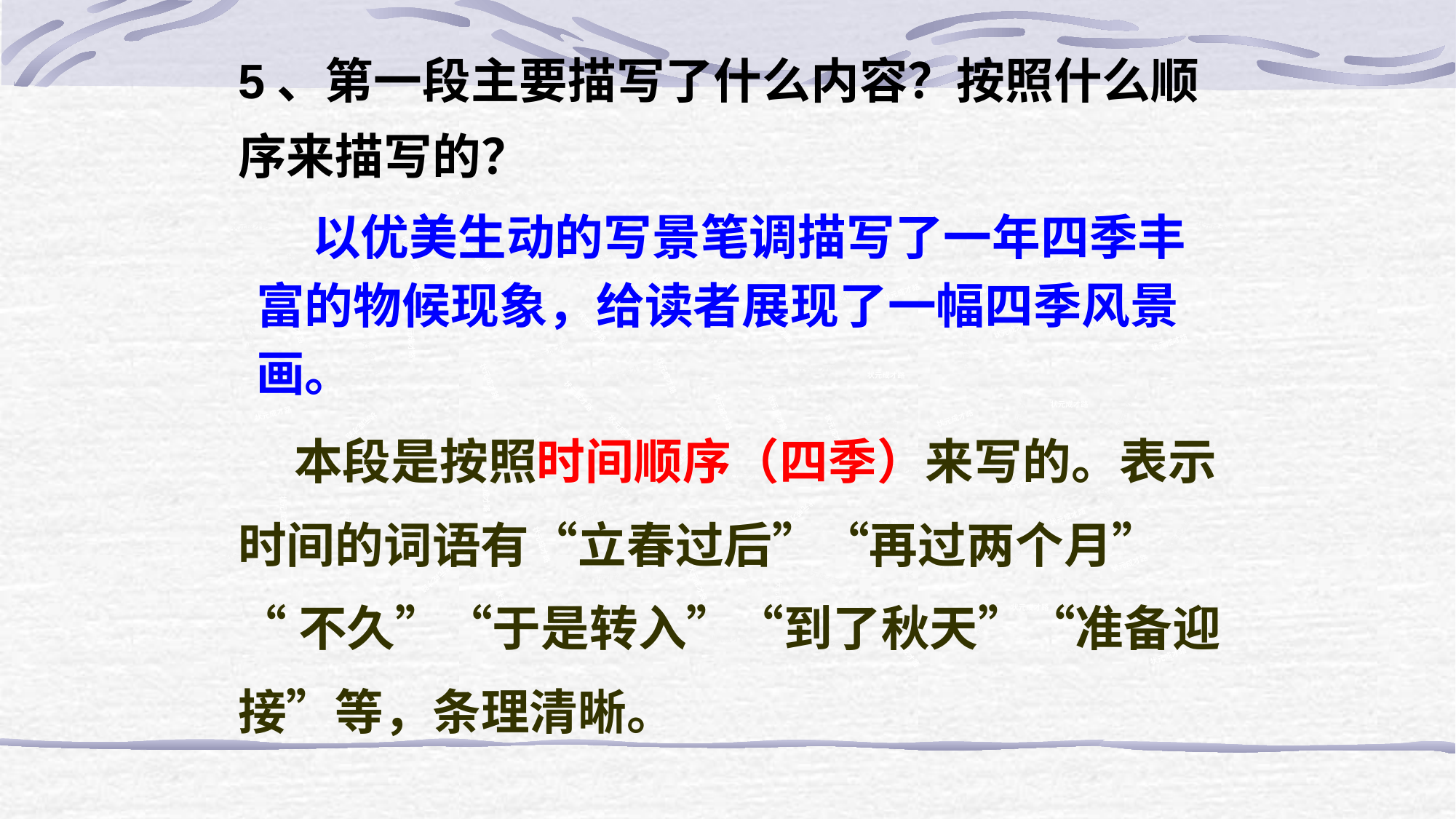

5、第一段主要描写了什么内容？按照什么顺序来描写的？
状元成才路
    以优美生动的写景笔调描写了一年四季丰富的物候现象，给读者展现了一幅四季风景画。
状元成才路
状元成才路
状元成才路
状元成才路
状元成才路
状元成才路
状元成才路
状元成才路
状元成才路
状元成才路
状元成才路
状元成才路
状元成才路
状元成才路
状元成才路
状元成才路
状元成才路
状元成才路
状元成才路
状元成才路
状元成才路
状元成才路
状元成才路
状元成才路
状元成才路
状元成才路
状元成才路
状元成才路
状元成才路
状元成才路
状元成才路
状元成才路
状元成才路
状元成才路
状元成才路
状元成才路
状元成才路
状元成才路
状元成才路
状元成才路
状元成才路
状元成才路
    本段是按照时间顺序（四季）来写的。表示时间的词语有“立春过后”“再过两个月”
“不久”“于是转入”“到了秋天”“准备迎接”等，条理清晰。
状元成才路
状元成才路
状元成才路
状元成才路
状元成才路
状元成才路
状元成才路
状元成才路
状元成才路
状元成才路
状元成才路
状元成才路
状元成才路
状元成才路
状元成才路
状元成才路
状元成才路
状元成才路
状元成才路
状元成才路
状元成才路
状元成才路
状元成才路
状元成才路
状元成才路
状元成才路
状元成才路
状元成才路
状元成才路
状元成才路
状元成才路
状元成才路
状元成才路
状元成才路
状元成才路
状元成才路
状元成才路
状元成才路
状元成才路
状元成才路
状元成才路
状元成才路
状元成才路
状元成才路
状元成才路
状元成才路
状元成才路
状元成才路
状元成才路
状元成才路
状元成才路
状元成才路
状元成才路
状元成才路
状元成才路
状元成才路
状元成才路